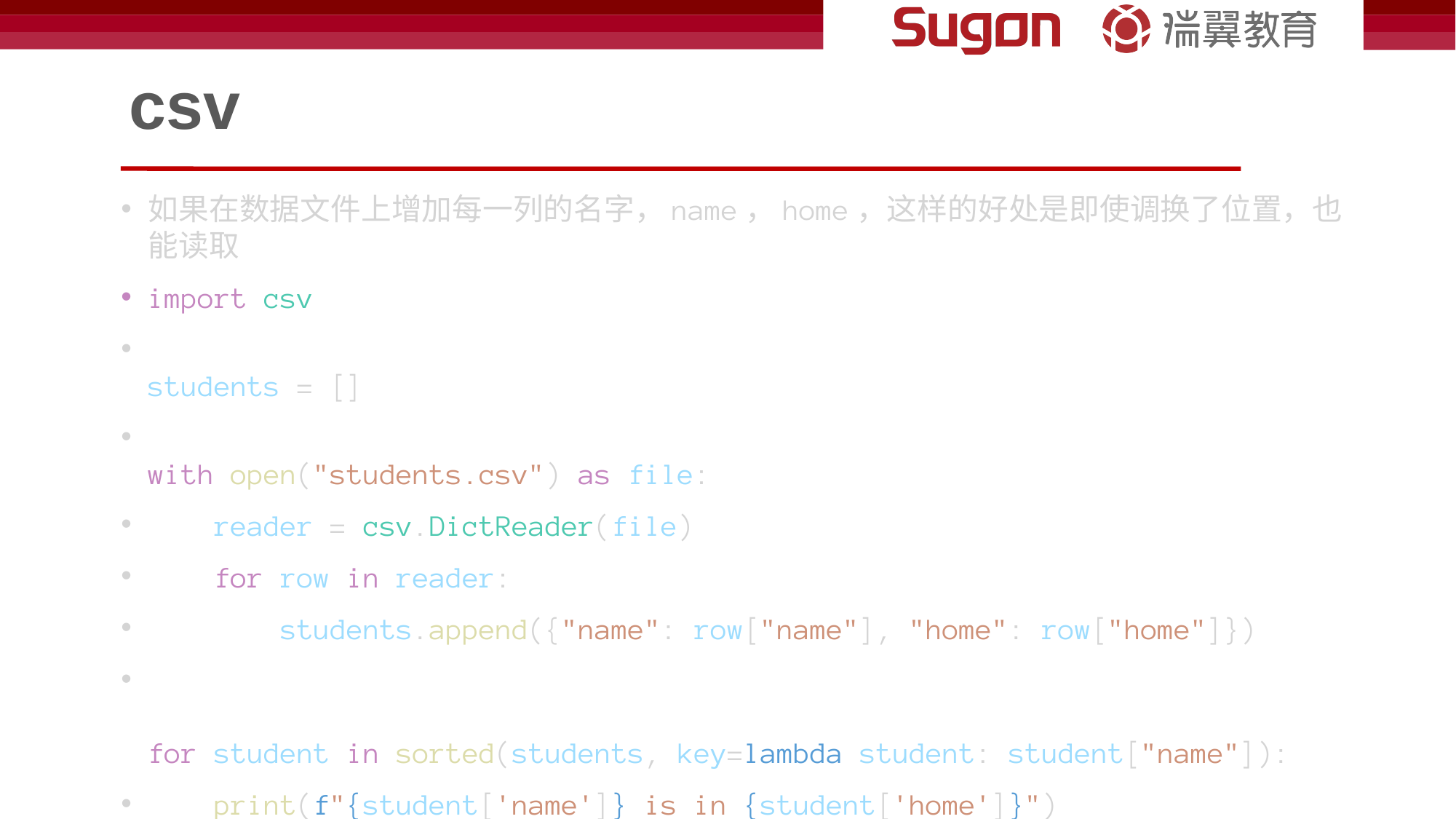

# csv
如果在数据文件上增加每一列的名字，name，home，这样的好处是即使调换了位置，也能读取
import csv
students = []
with open("students.csv") as file:
    reader = csv.DictReader(file)
    for row in reader:
        students.append({"name": row["name"], "home": row["home"]})
for student in sorted(students, key=lambda student: student["name"]):
    print(f"{student['name']} is in {student['home']}")